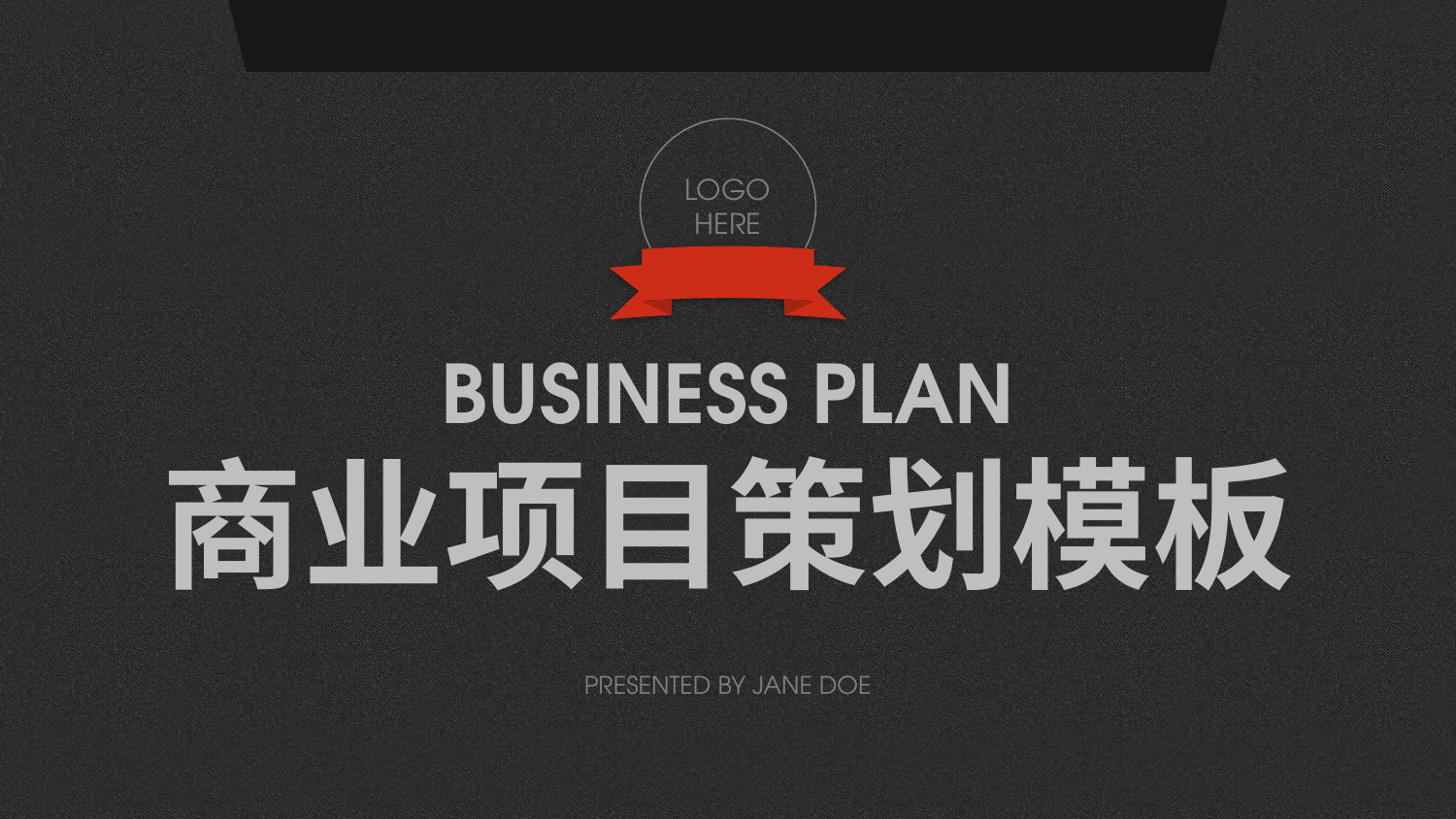

LOGO HERE

BUSINESS PLAN
商业项目策划模板
PRESENTED BY JANE DOE